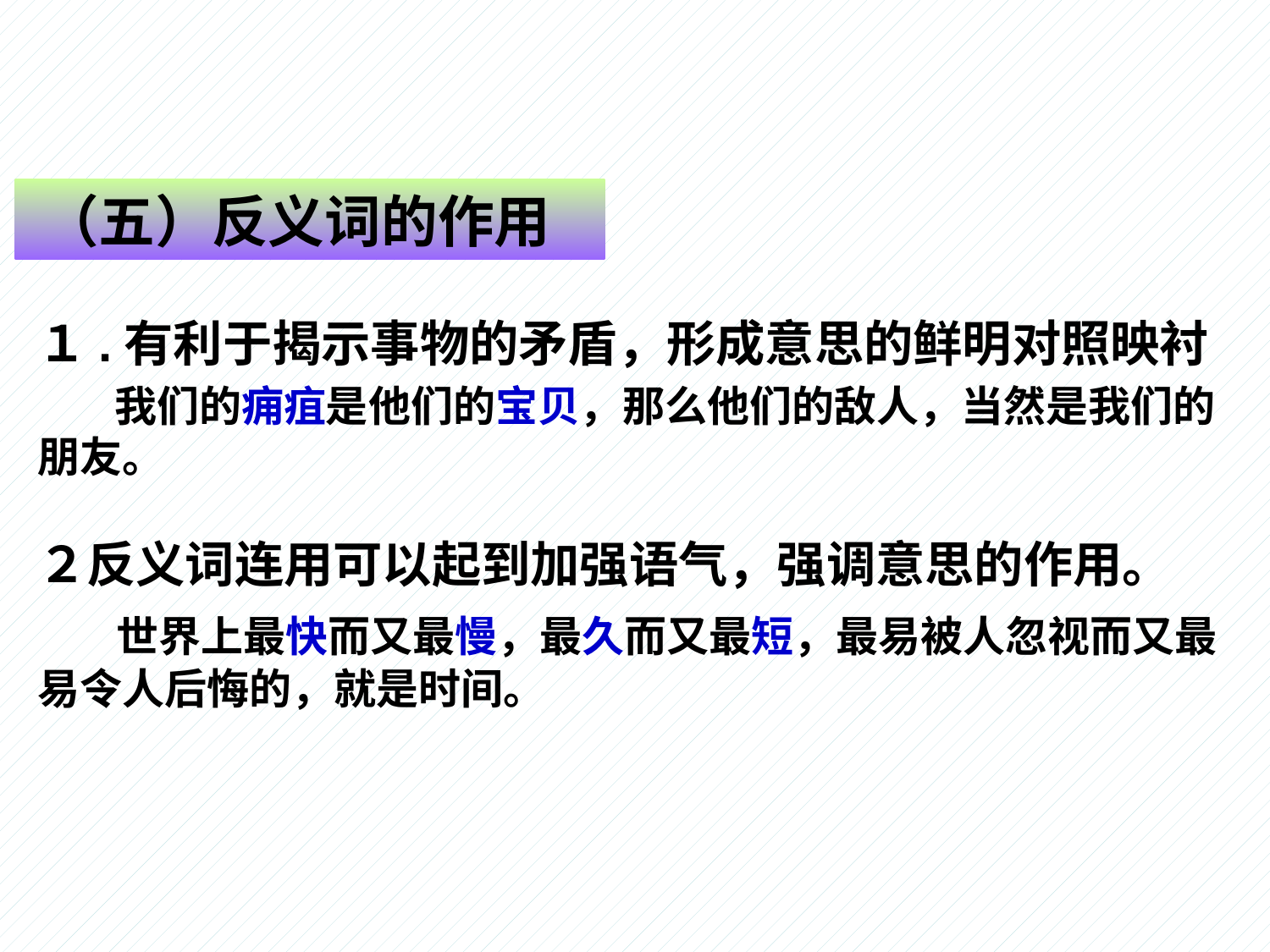

（五）反义词的作用
１.有利于揭示事物的矛盾，形成意思的鲜明对照映衬
       我们的痈疽是他们的宝贝，那么他们的敌人，当然是我们的朋友。

２反义词连用可以起到加强语气，强调意思的作用。
      世界上最快而又最慢，最久而又最短，最易被人忽视而又最易令人后悔的，就是时间。